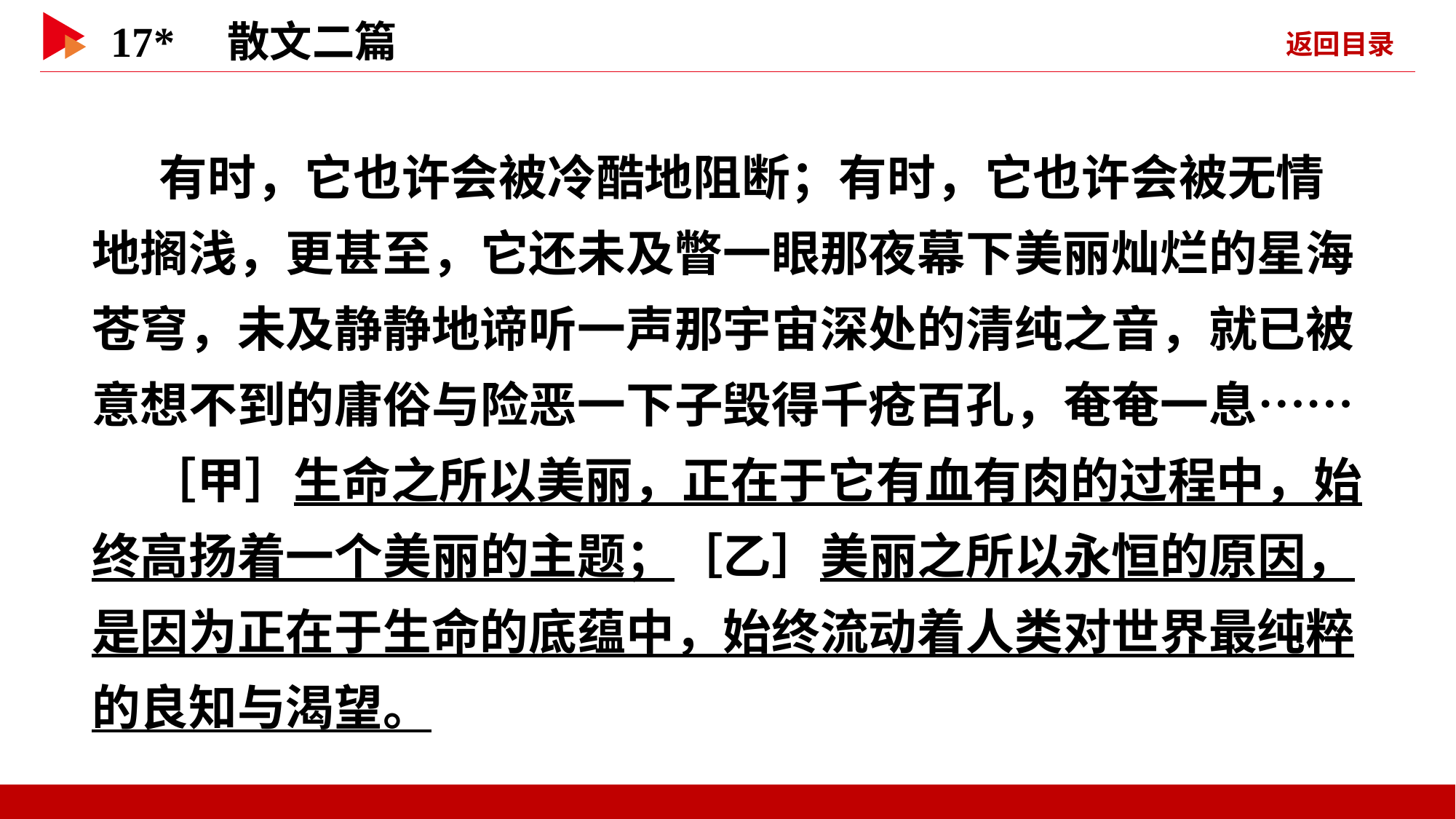

有时，它也许会被冷酷地阻断；有时，它也许会被无情地搁浅，更甚至，它还未及瞥一眼那夜幕下美丽灿烂的星海苍穹，未及静静地谛听一声那宇宙深处的清纯之音，就已被意想不到的庸俗与险恶一下子毁得千疮百孔，奄奄一息……
 ［甲］生命之所以美丽，正在于它有血有肉的过程中，始终高扬着一个美丽的主题；［乙］美丽之所以永恒的原因，是因为正在于生命的底蕴中，始终流动着人类对世界最纯粹的良知与渴望。